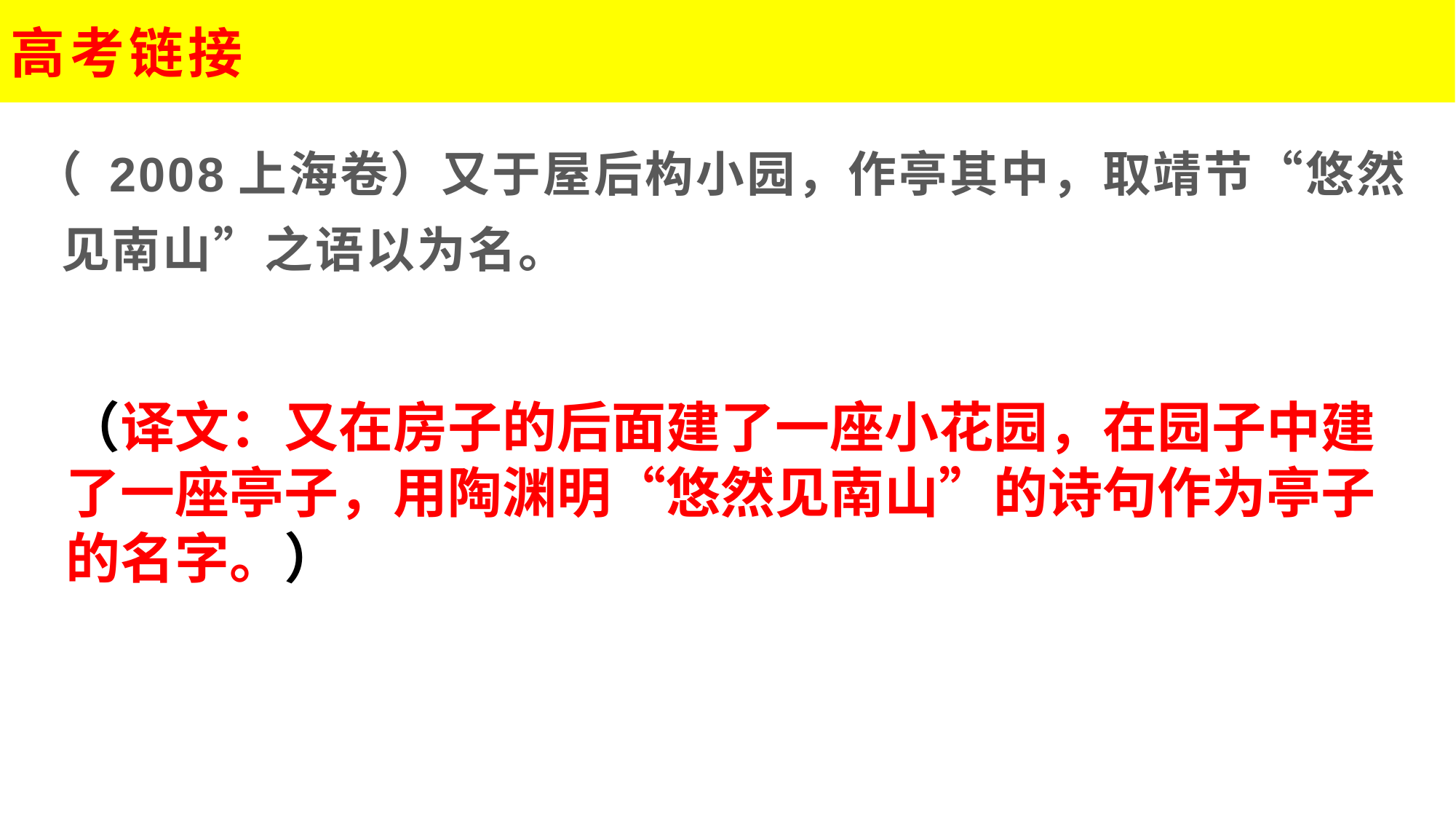

# 高考链接
（ 2008上海卷）又于屋后构小园，作亭其中，取靖节“悠然见南山”之语以为名。

（译文：又在房子的后面建了一座小花园，在园子中建了一座亭子，用陶渊明“悠然见南山”的诗句作为亭子的名字。）